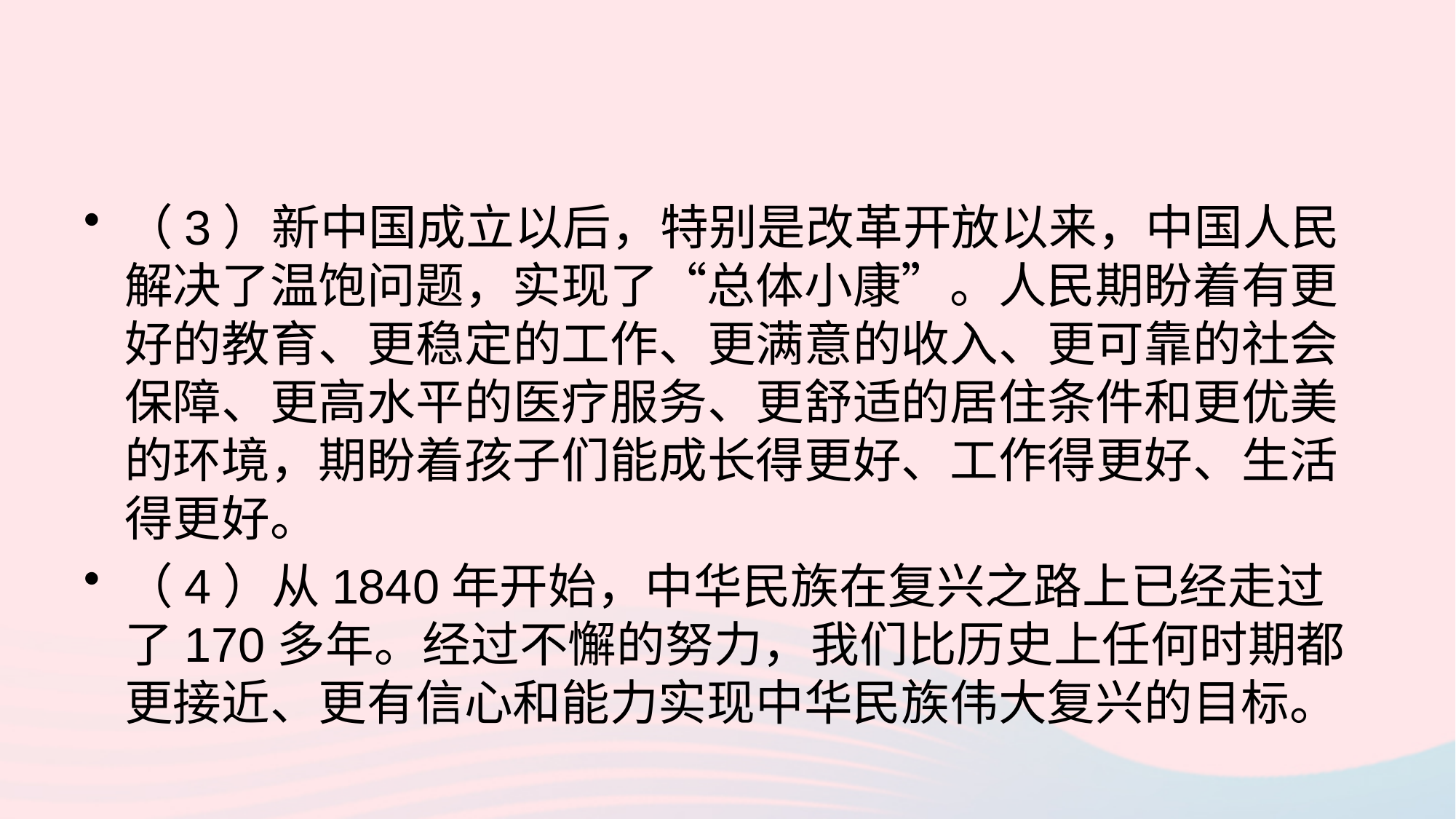

（3）新中国成立以后，特别是改革开放以来，中国人民解决了温饱问题，实现了“总体小康”。人民期盼着有更好的教育、更稳定的工作、更满意的收入、更可靠的社会保障、更高水平的医疗服务、更舒适的居住条件和更优美的环境，期盼着孩子们能成长得更好、工作得更好、生活得更好。
（4）从1840年开始，中华民族在复兴之路上已经走过了170多年。经过不懈的努力，我们比历史上任何时期都更接近、更有信心和能力实现中华民族伟大复兴的目标。